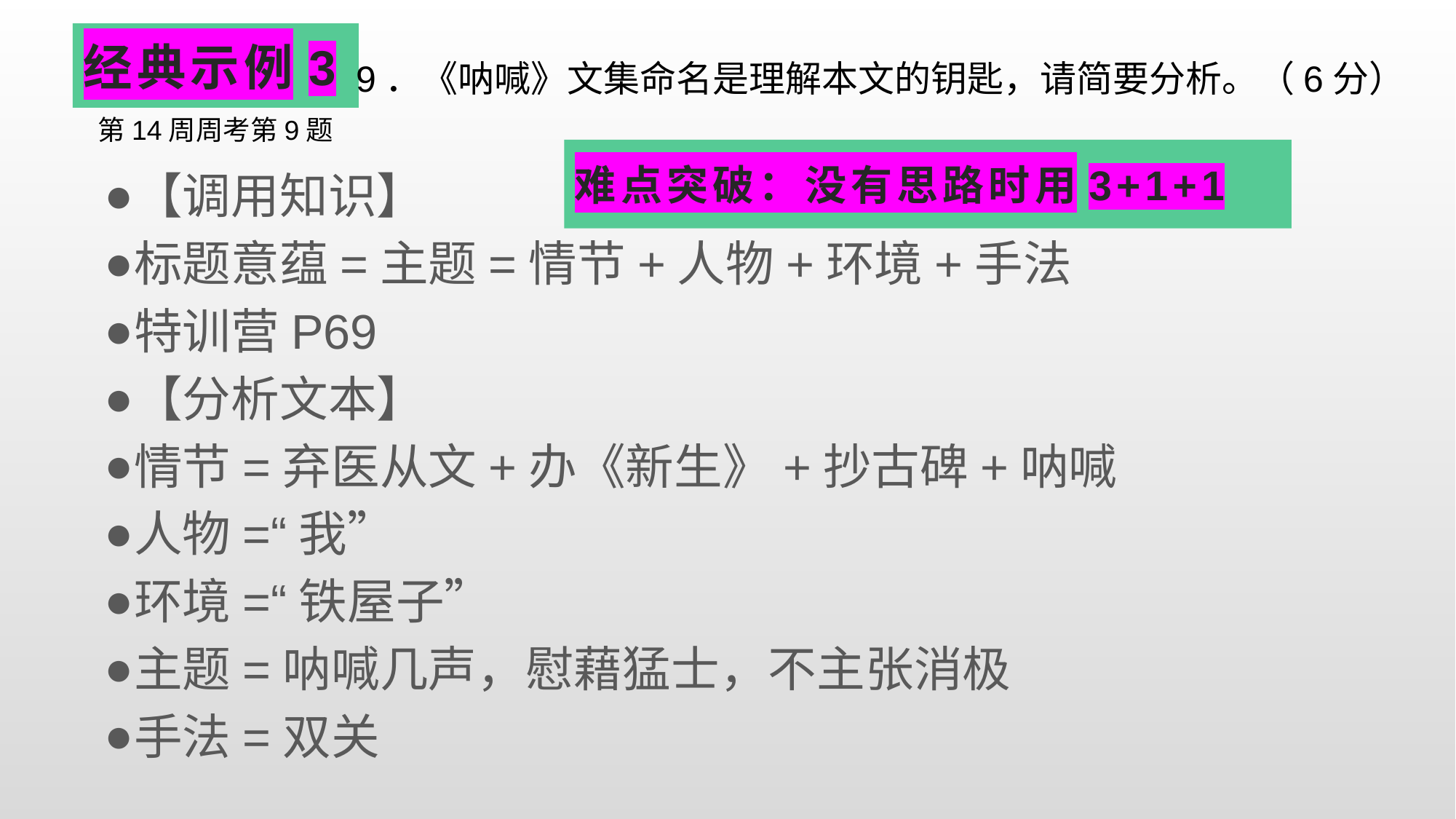

# 经典示例3
9．《呐喊》文集命名是理解本文的钥匙，请简要分析。（6分）
第14周周考第9题
难点突破：没有思路时用3+1+1
【调用知识】
标题意蕴=主题=情节+人物+环境+手法
特训营P69
【分析文本】
情节=弃医从文+办《新生》+抄古碑+呐喊
人物=“我”
环境=“铁屋子”
主题=呐喊几声，慰藉猛士，不主张消极
手法=双关